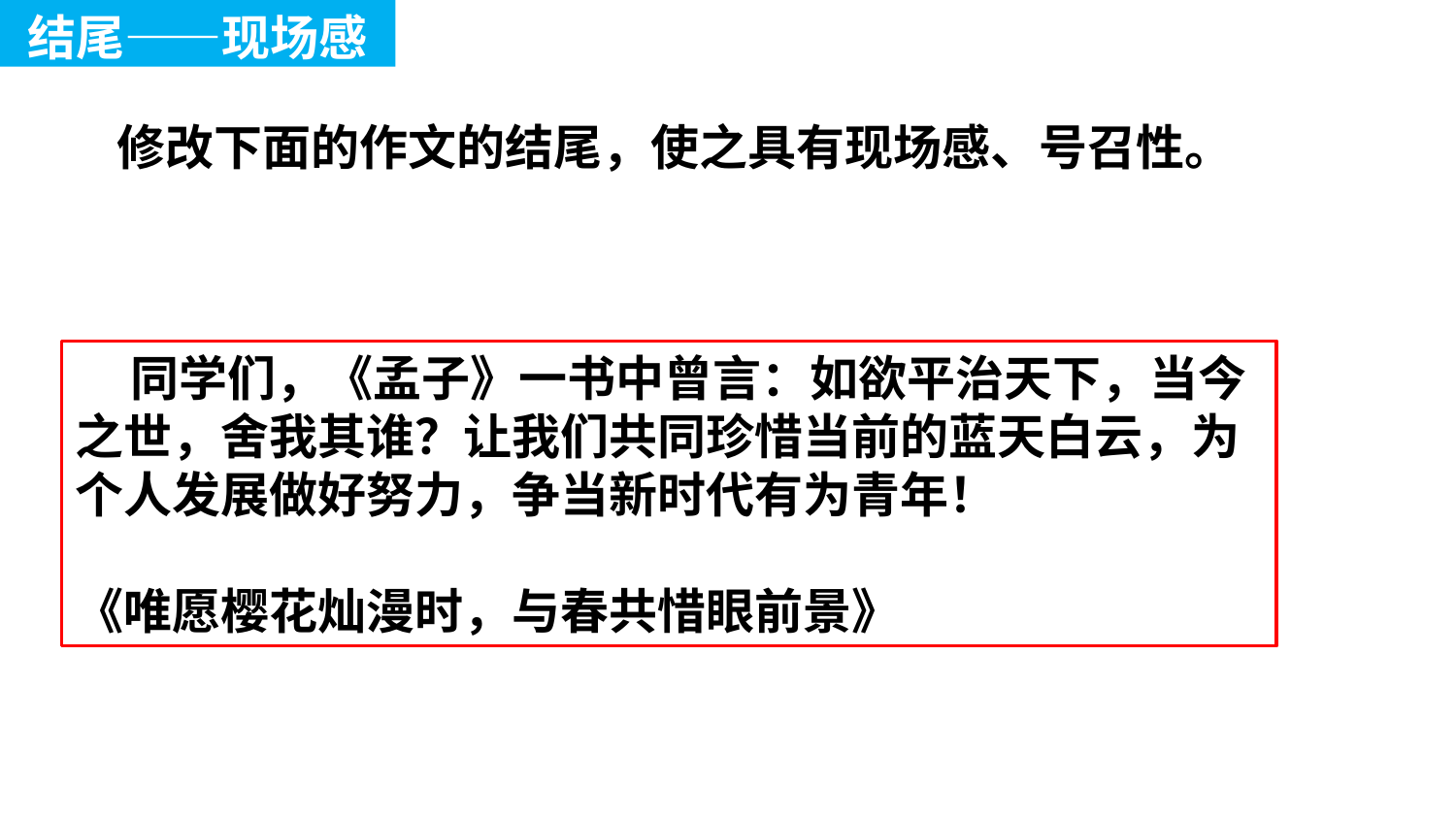

结尾——现场感
修改下面的作文的结尾，使之具有现场感、号召性。
    同学们，《孟子》一书中曾言：如欲平治天下，当今之世，舍我其谁？让我们共同珍惜当前的蓝天白云，为个人发展做好努力，争当新时代有为青年！
《唯愿樱花灿漫时，与春共惜眼前景》